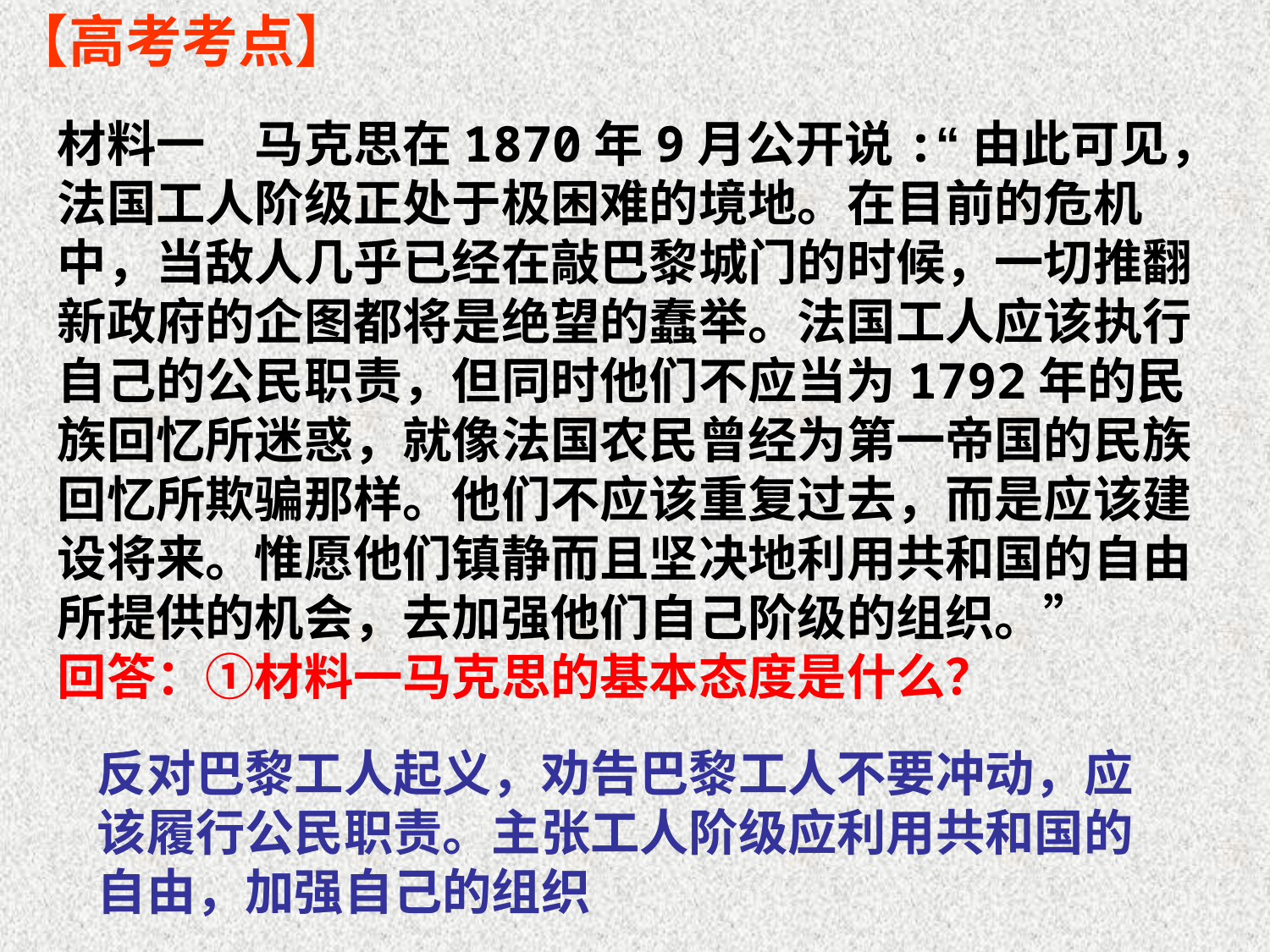

【高考考点】
材料一　马克思在1870年9月公开说:“由此可见，法国工人阶级正处于极困难的境地。在目前的危机中，当敌人几乎已经在敲巴黎城门的时候，一切推翻新政府的企图都将是绝望的蠢举。法国工人应该执行自己的公民职责，但同时他们不应当为1792年的民族回忆所迷惑，就像法国农民曾经为第一帝国的民族回忆所欺骗那样。他们不应该重复过去，而是应该建设将来。惟愿他们镇静而且坚决地利用共和国的自由所提供的机会，去加强他们自己阶级的组织。”
回答：①材料一马克思的基本态度是什么？
反对巴黎工人起义，劝告巴黎工人不要冲动，应该履行公民职责。主张工人阶级应利用共和国的自由，加强自己的组织